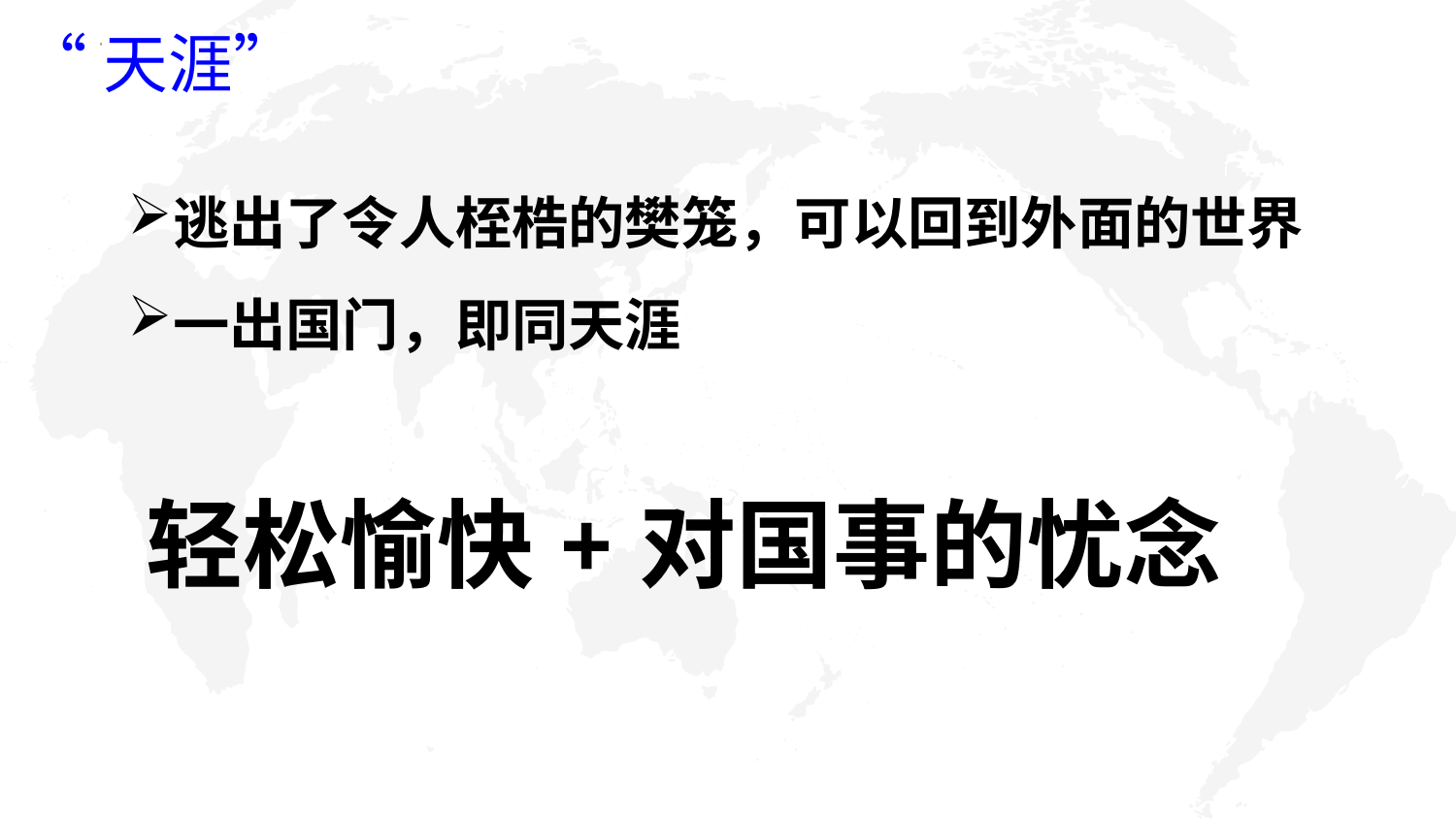

“天涯”
逃出了令人桎梏的樊笼，可以回到外面的世界
一出国门，即同天涯
轻松愉快+对国事的忧念